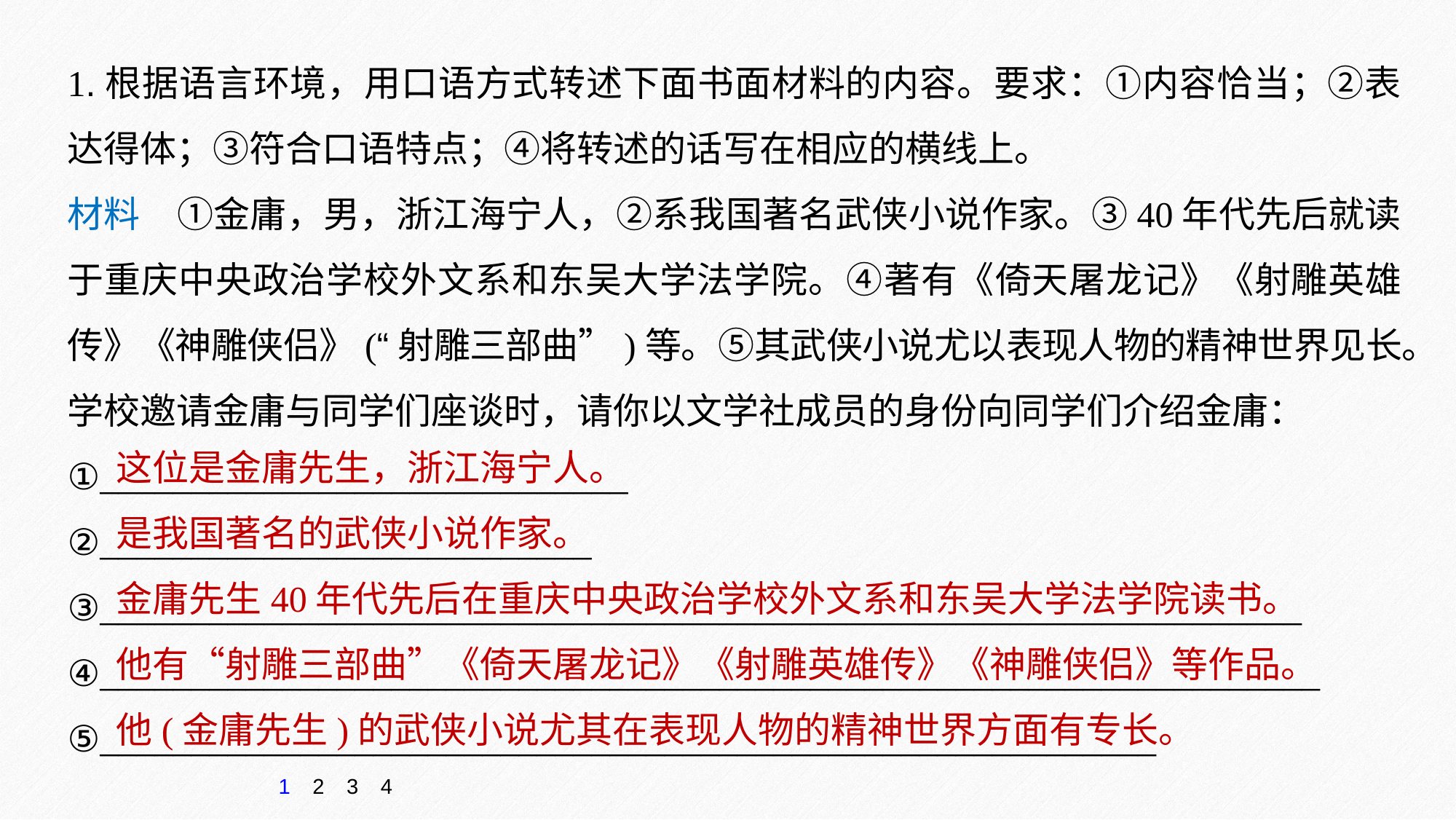

1.根据语言环境，用口语方式转述下面书面材料的内容。要求：①内容恰当；②表达得体；③符合口语特点；④将转述的话写在相应的横线上。
材料　①金庸，男，浙江海宁人，②系我国著名武侠小说作家。③40年代先后就读于重庆中央政治学校外文系和东吴大学法学院。④著有《倚天屠龙记》《射雕英雄传》《神雕侠侣》(“射雕三部曲”)等。⑤其武侠小说尤以表现人物的精神世界见长。
学校邀请金庸与同学们座谈时，请你以文学社成员的身份向同学们介绍金庸：
①_____________________________
②___________________________
③__________________________________________________________________
④___________________________________________________________________
⑤__________________________________________________________
这位是金庸先生，浙江海宁人。
是我国著名的武侠小说作家。
金庸先生40年代先后在重庆中央政治学校外文系和东吴大学法学院读书。
他有“射雕三部曲”《倚天屠龙记》《射雕英雄传》《神雕侠侣》等作品。
他(金庸先生)的武侠小说尤其在表现人物的精神世界方面有专长。
1
2
3
4